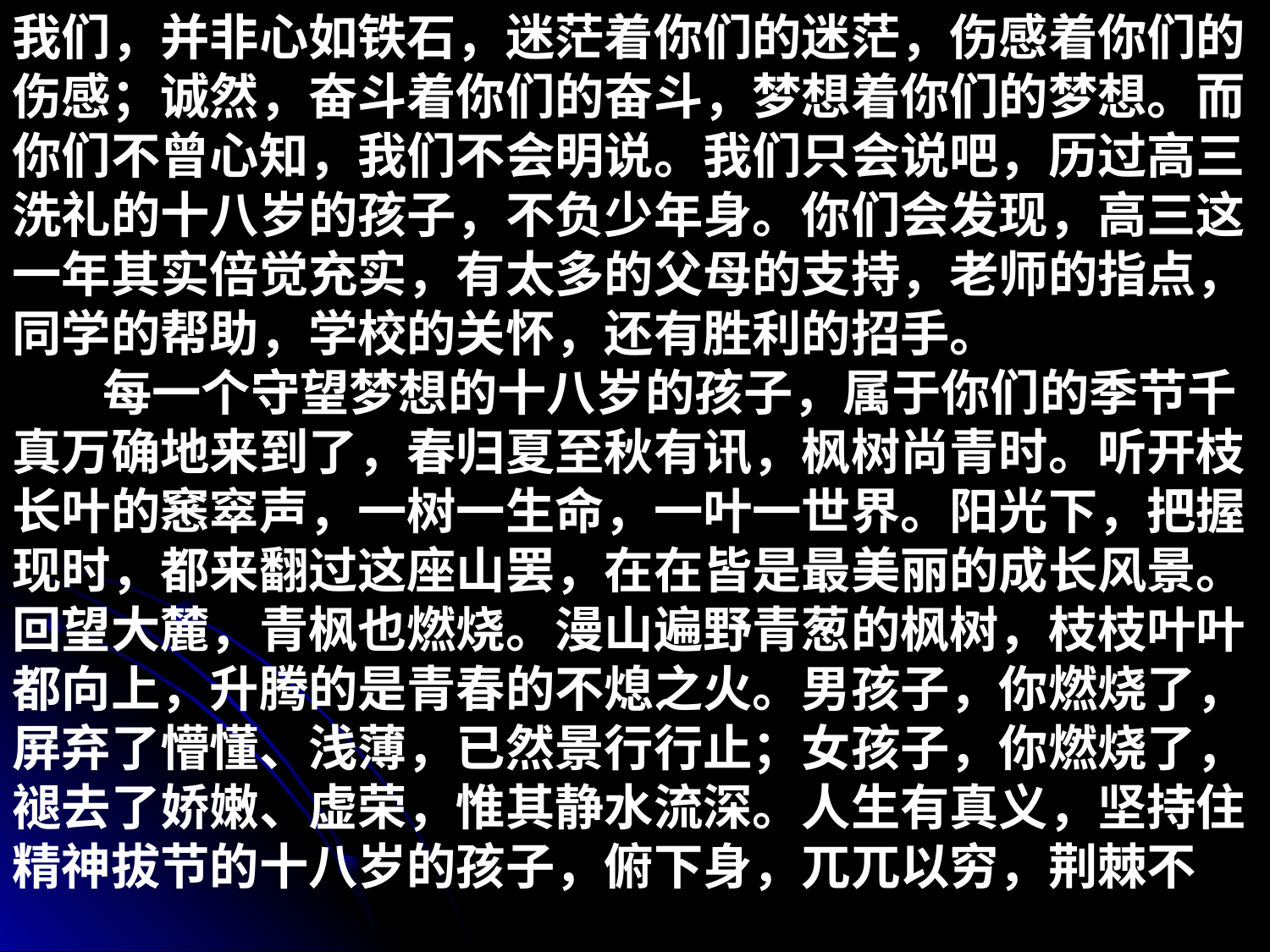

我们，并非心如铁石，迷茫着你们的迷茫，伤感着你们的伤感；诚然，奋斗着你们的奋斗，梦想着你们的梦想。而你们不曾心知，我们不会明说。我们只会说吧，历过高三洗礼的十八岁的孩子，不负少年身。你们会发现，高三这一年其实倍觉充实，有太多的父母的支持，老师的指点，同学的帮助，学校的关怀，还有胜利的招手。
       每一个守望梦想的十八岁的孩子，属于你们的季节千真万确地来到了，春归夏至秋有讯，枫树尚青时。听开枝长叶的窸窣声，一树一生命，一叶一世界。阳光下，把握现时，都来翻过这座山罢，在在皆是最美丽的成长风景。回望大麓，青枫也燃烧。漫山遍野青葱的枫树，枝枝叶叶都向上，升腾的是青春的不熄之火。男孩子，你燃烧了，屏弃了懵懂、浅薄，已然景行行止；女孩子，你燃烧了，褪去了娇嫩、虚荣，惟其静水流深。人生有真义，坚持住精神拔节的十八岁的孩子，俯下身，兀兀以穷，荆棘不